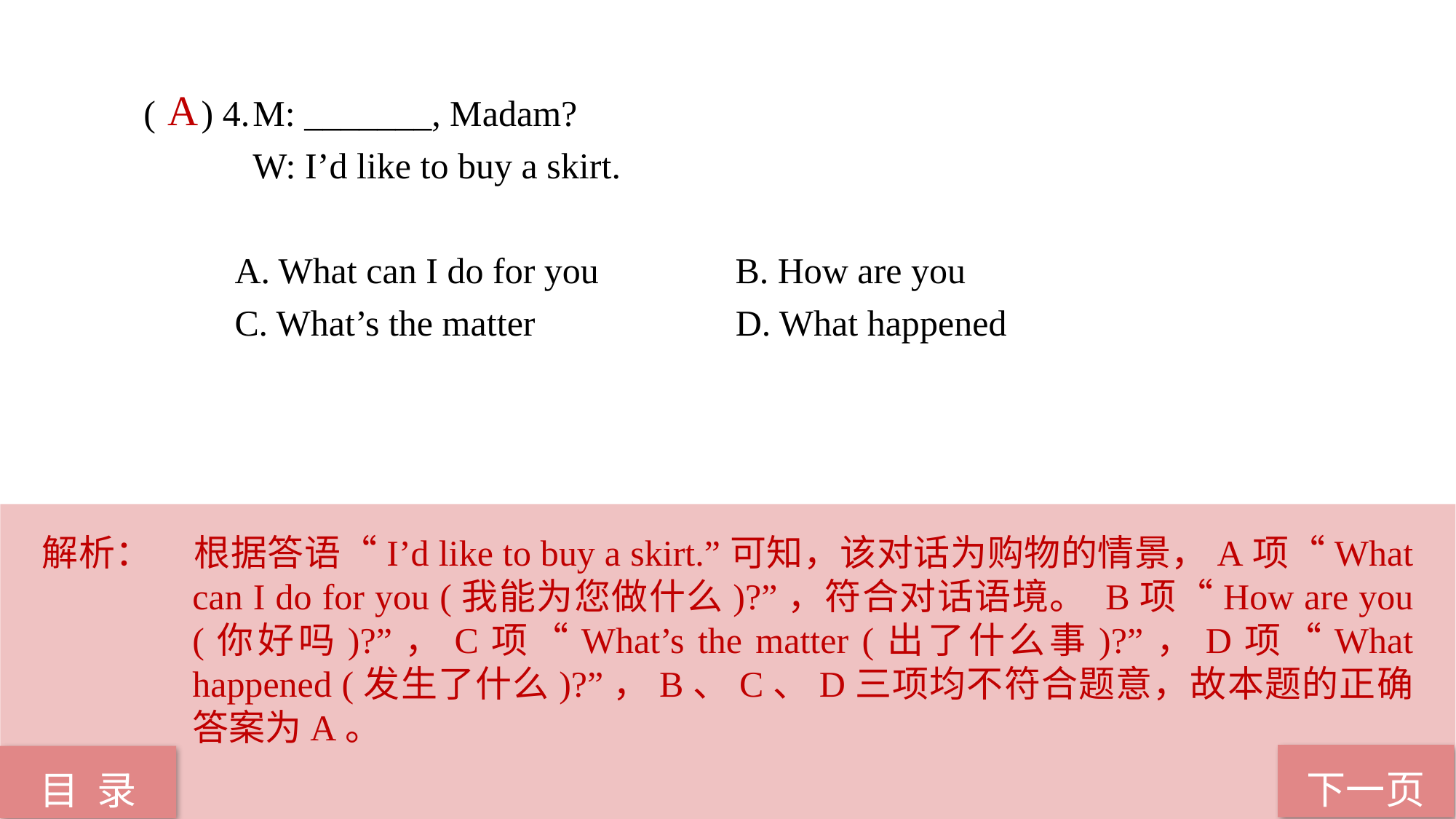

(     ) 4.	M: _______, Madam?
            W: I’d like to buy a skirt.

          A. What can I do for you               B. How are you
          C. What’s the matter                      D. What happened
A
解析：	根据答语“I’d like to buy a skirt.”可知，该对话为购物的情景，A项“What can I do for you (我能为您做什么)?”，符合对话语境。 B项“How are you (你好吗)?”，C项“What’s the matter (出了什么事)?”，D项“What happened (发生了什么)?”，B、C、D三项均不符合题意，故本题的正确答案为A。